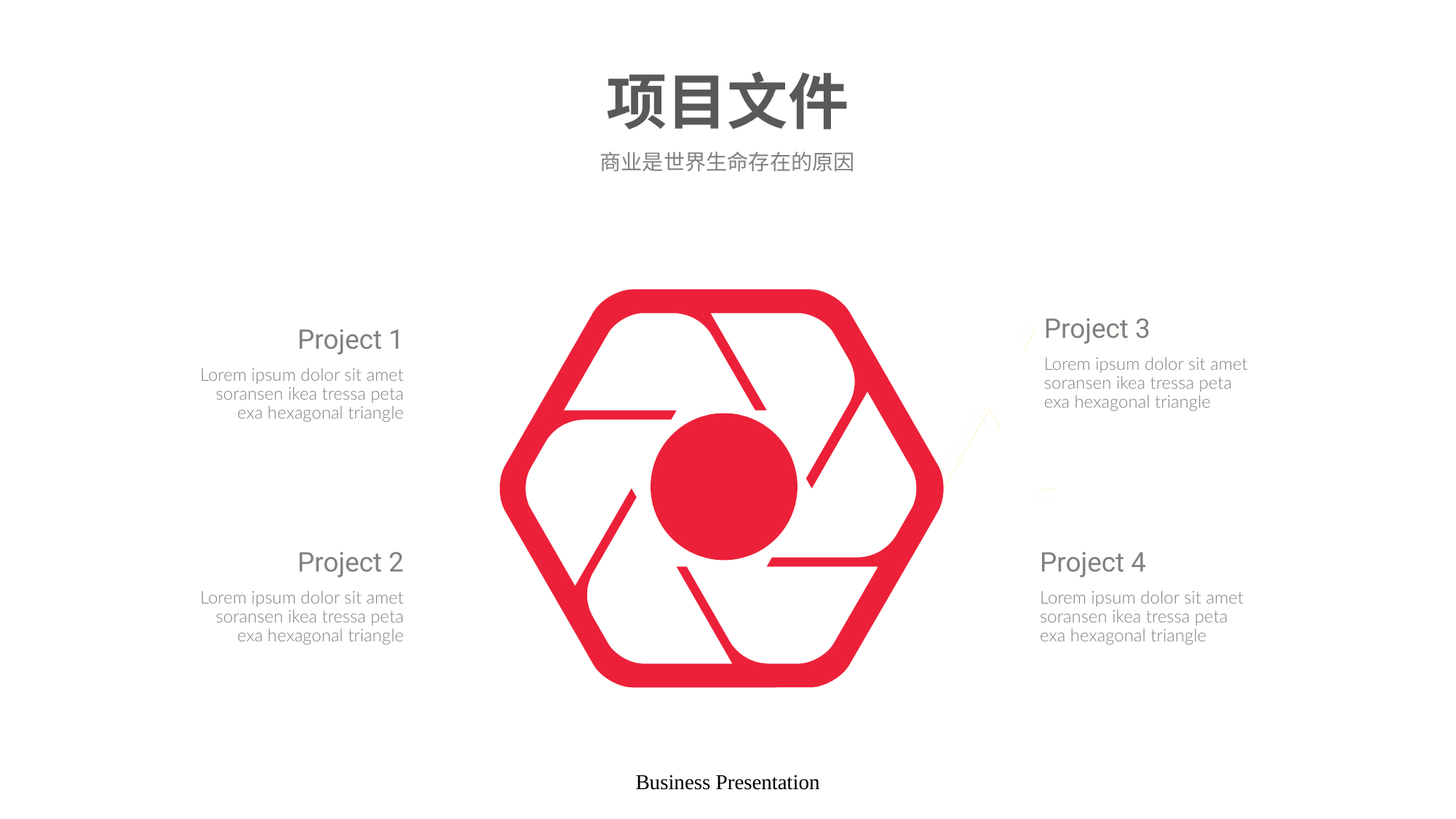

# 项目文件
商业是世界生命存在的原因

Project 3

Project 1

Lorem ipsum dolor sit amet soransen ikea tressa peta exa hexagonal triangle
Lorem ipsum dolor sit amet soransen ikea tressa peta exa hexagonal triangle

Project 2
Project 4
Lorem ipsum dolor sit amet soransen ikea tressa peta exa hexagonal triangle
Lorem ipsum dolor sit amet soransen ikea tressa peta exa hexagonal triangle
Business Presentation
40